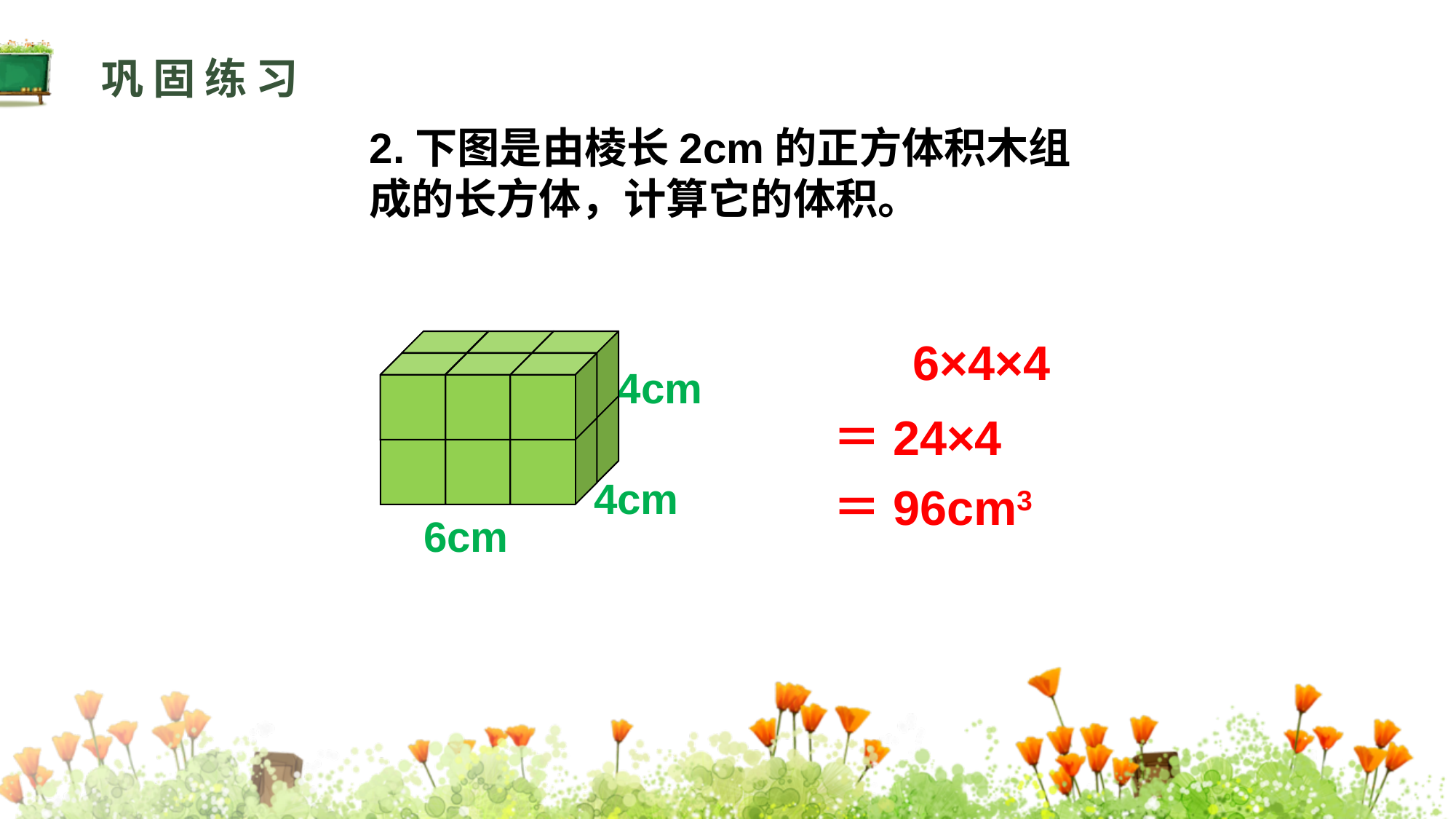

巩固练习
2.下图是由棱长2cm的正方体积木组成的长方体，计算它的体积。
6×4×4

4cm
＝24×4
＝96cm3
4cm
6cm